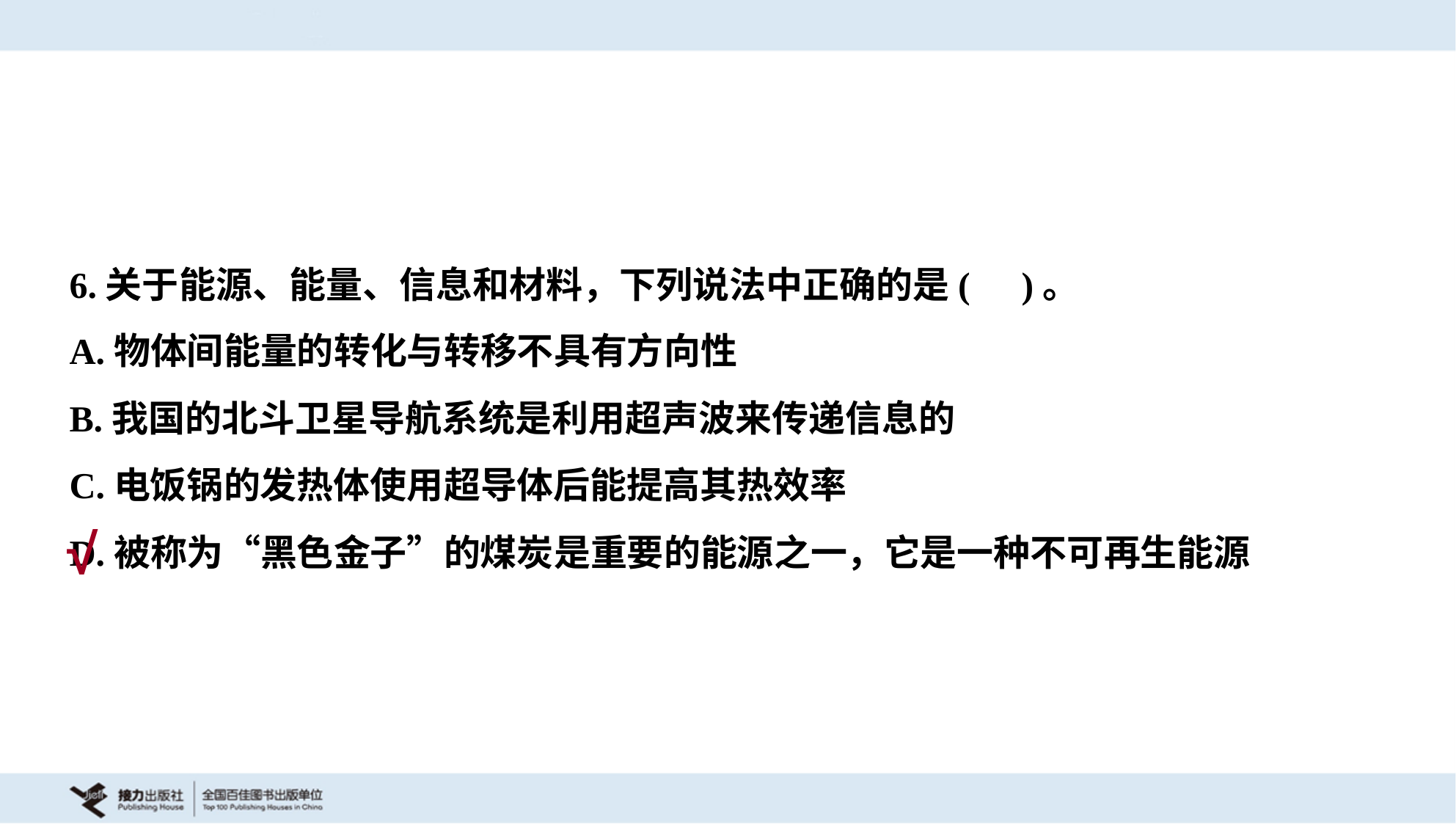

6.关于能源、能量、信息和材料，下列说法中正确的是(     )。
A.物体间能量的转化与转移不具有方向性
B.我国的北斗卫星导航系统是利用超声波来传递信息的
C.电饭锅的发热体使用超导体后能提高其热效率
D.被称为“黑色金子”的煤炭是重要的能源之一，它是一种不可再生能源
√